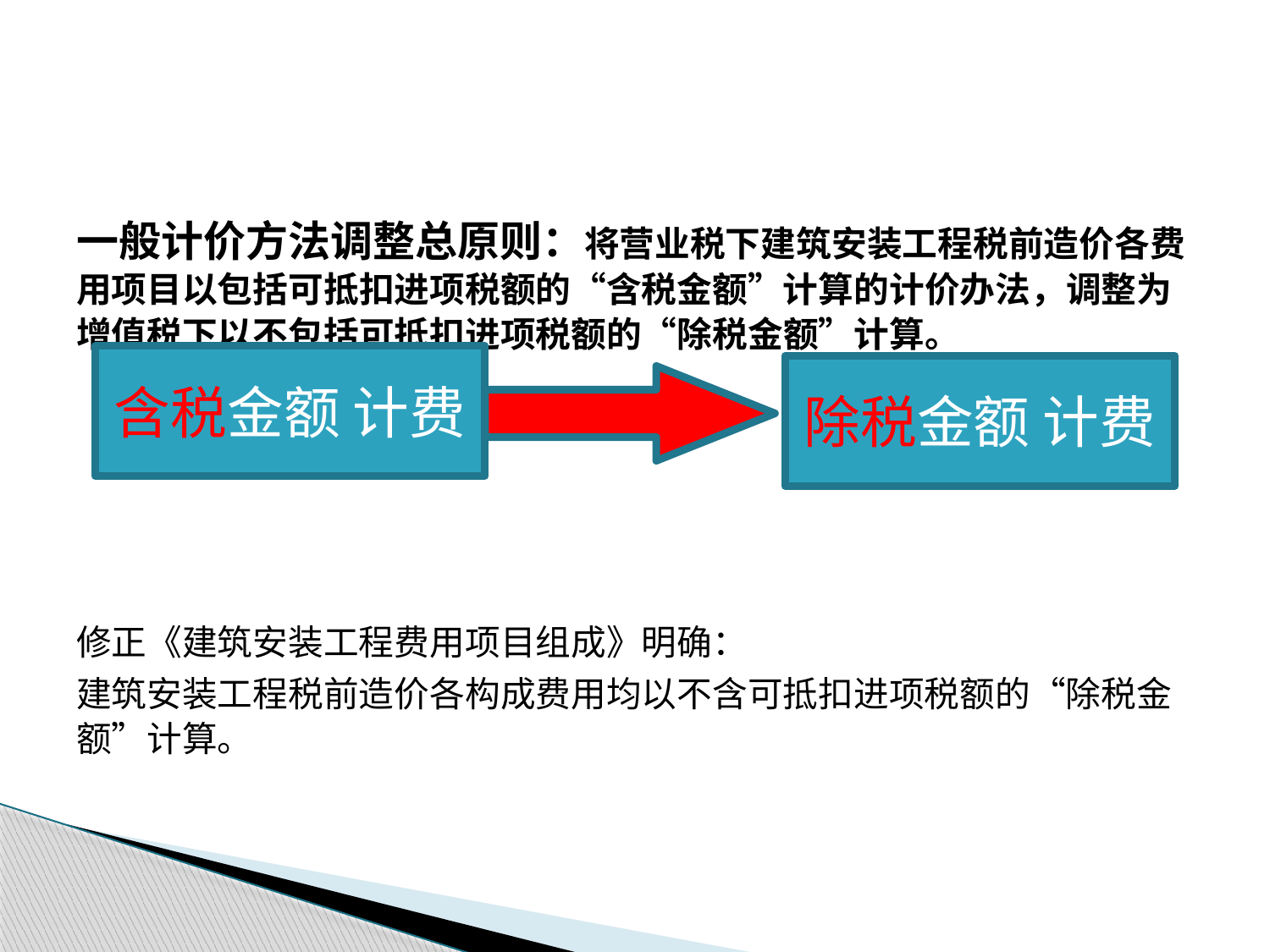

一般计价方法调整总原则：将营业税下建筑安装工程税前造价各费用项目以包括可抵扣进项税额的“含税金额”计算的计价办法，调整为增值税下以不包括可抵扣进项税额的“除税金额”计算。

修正《建筑安装工程费用项目组成》明确：
建筑安装工程税前造价各构成费用均以不含可抵扣进项税额的“除税金额”计算。
含税金额 计费
除税金额 计费